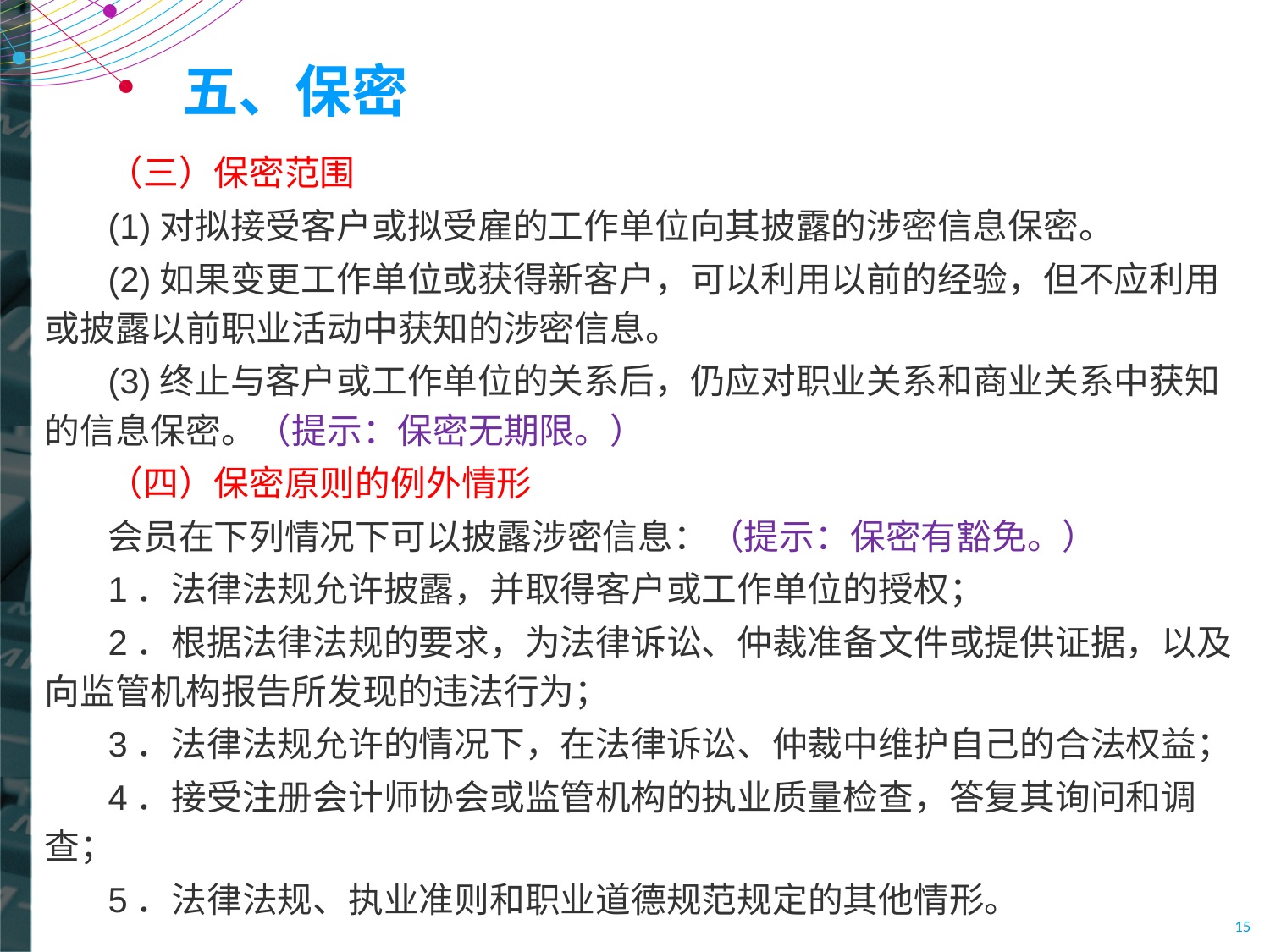

# 五、保密
（三）保密范围
(1)对拟接受客户或拟受雇的工作单位向其披露的涉密信息保密。
(2)如果变更工作单位或获得新客户，可以利用以前的经验，但不应利用或披露以前职业活动中获知的涉密信息。
(3)终止与客户或工作单位的关系后，仍应对职业关系和商业关系中获知的信息保密。（提示：保密无期限。）
（四）保密原则的例外情形
会员在下列情况下可以披露涉密信息：（提示：保密有豁免。）
1．法律法规允许披露，并取得客户或工作单位的授权；
2．根据法律法规的要求，为法律诉讼、仲裁准备文件或提供证据，以及向监管机构报告所发现的违法行为；
3．法律法规允许的情况下，在法律诉讼、仲裁中维护自己的合法权益；
4．接受注册会计师协会或监管机构的执业质量检查，答复其询问和调查；
5．法律法规、执业准则和职业道德规范规定的其他情形。